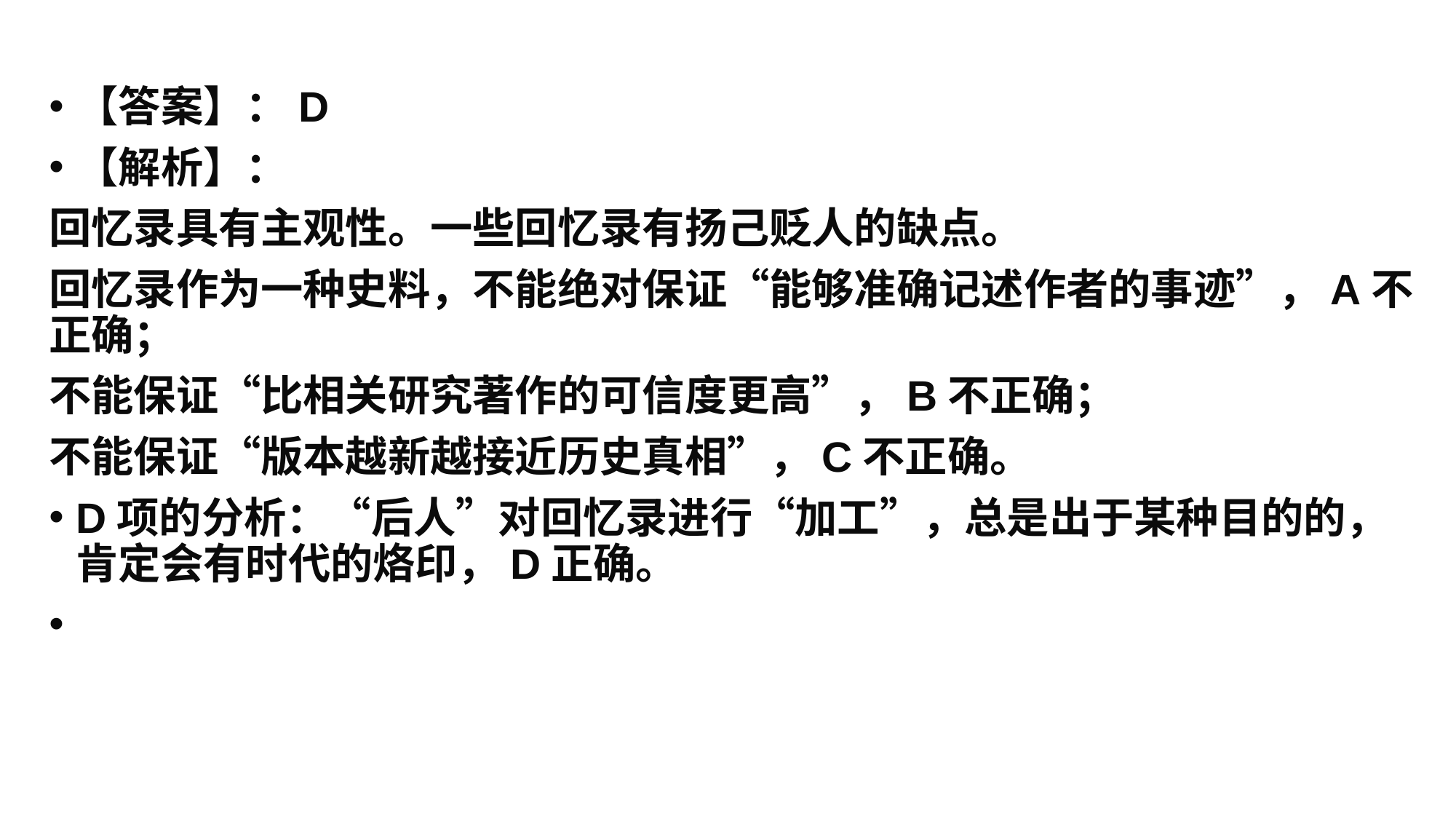

【答案】：D
【解析】：
回忆录具有主观性。一些回忆录有扬己贬人的缺点。
回忆录作为一种史料，不能绝对保证“能够准确记述作者的事迹”，A不正确；
不能保证“比相关研究著作的可信度更高”，B不正确；
不能保证“版本越新越接近历史真相”，C不正确。
D项的分析：“后人”对回忆录进行“加工”，总是出于某种目的的，肯定会有时代的烙印，D正确。